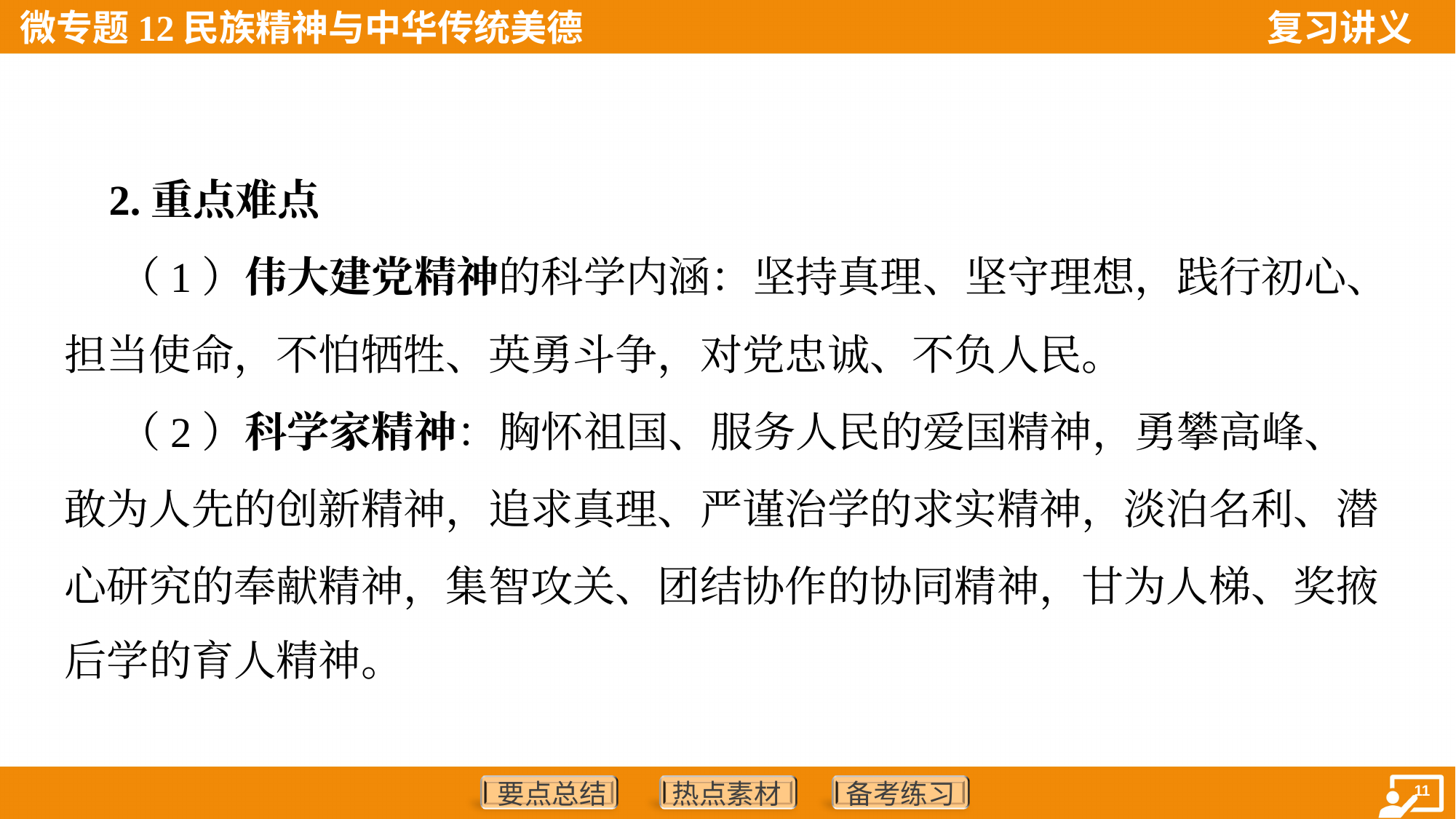

2.重点难点
    （1）伟大建党精神的科学内涵：坚持真理、坚守理想，践行初心、
担当使命，不怕牺牲、英勇斗争，对党忠诚、不负人民。
    （2）科学家精神：胸怀祖国、服务人民的爱国精神，勇攀高峰、
敢为人先的创新精神，追求真理、严谨治学的求实精神，淡泊名利、潜
心研究的奉献精神，集智攻关、团结协作的协同精神，甘为人梯、奖掖
后学的育人精神。